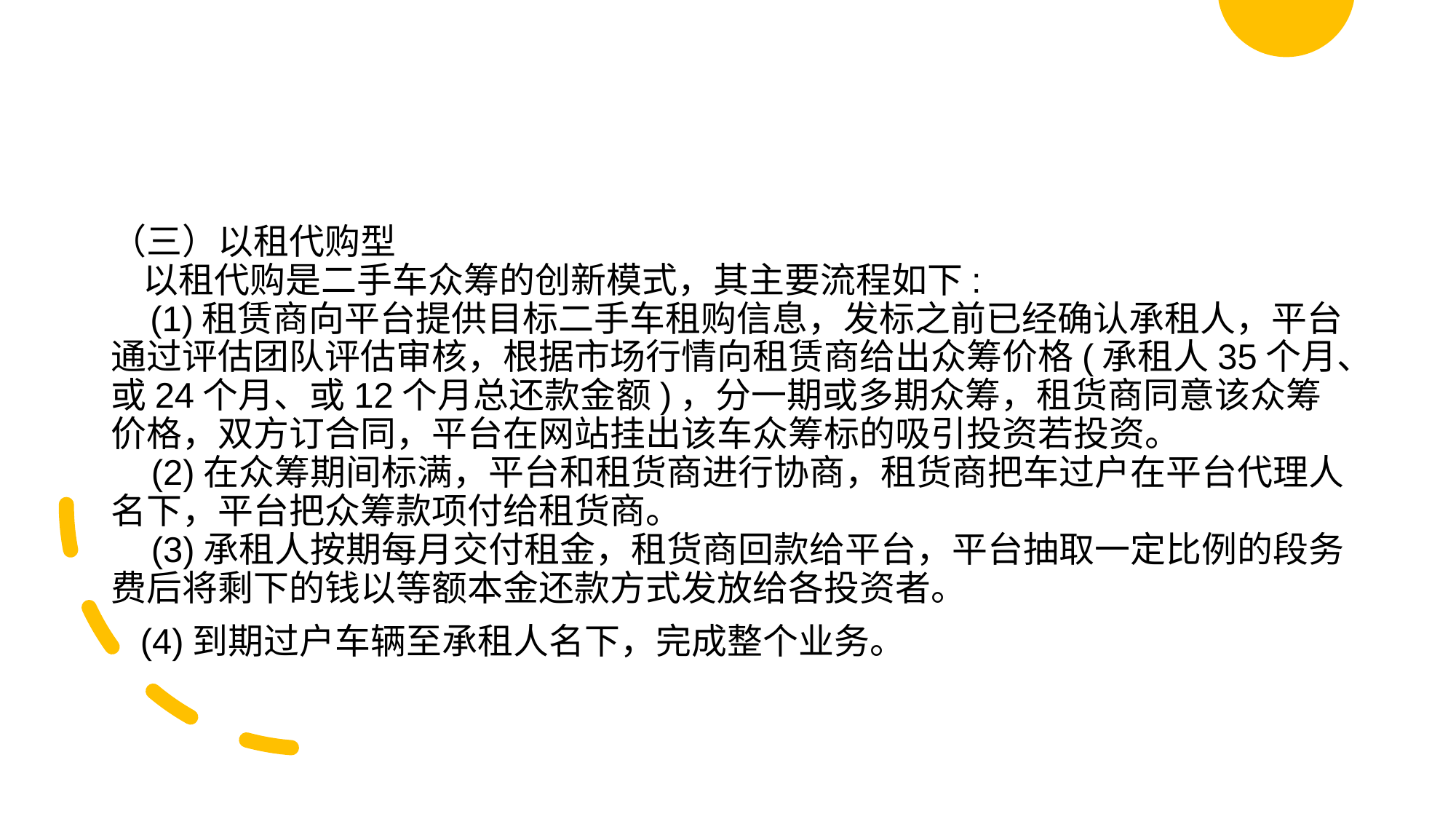

#
（三）以租代购型
    以租代购是二手车众筹的创新模式，其主要流程如下:
    (1)租赁商向平台提供目标二手车租购信息，发标之前已经确认承租人，平台通过评估团队评估审核，根据市场行情向租赁商给出众筹价格(承租人35个月、或24个月、或12个月总还款金额)，分一期或多期众筹，租货商同意该众筹价格，双方订合同，平台在网站挂出该车众筹标的吸引投资若投资。
    (2)在众筹期间标满，平台和租货商进行协商，租货商把车过户在平台代理人名下，平台把众筹款项付给租货商。
    (3)承租人按期每月交付租金，租货商回款给平台，平台抽取一定比例的段务费后将剩下的钱以等额本金还款方式发放给各投资者。
   (4)到期过户车辆至承租人名下，完成整个业务。